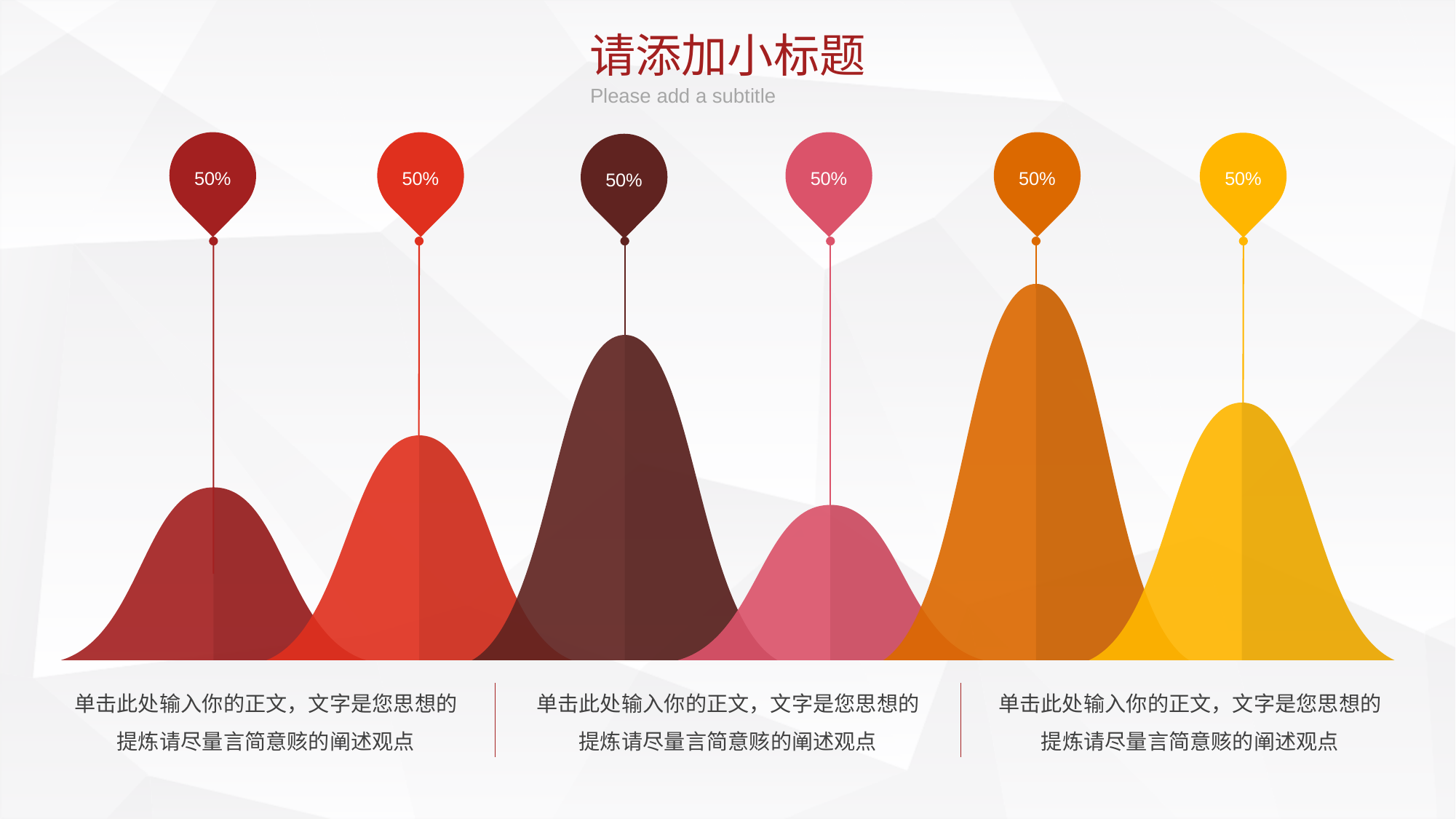

请添加小标题
Please add a subtitle

50%

50%

50%

50%

50%

50%

单击此处输入你的正文，文字是您思想的提炼请尽量言简意赅的阐述观点
单击此处输入你的正文，文字是您思想的提炼请尽量言简意赅的阐述观点
单击此处输入你的正文，文字是您思想的提炼请尽量言简意赅的阐述观点